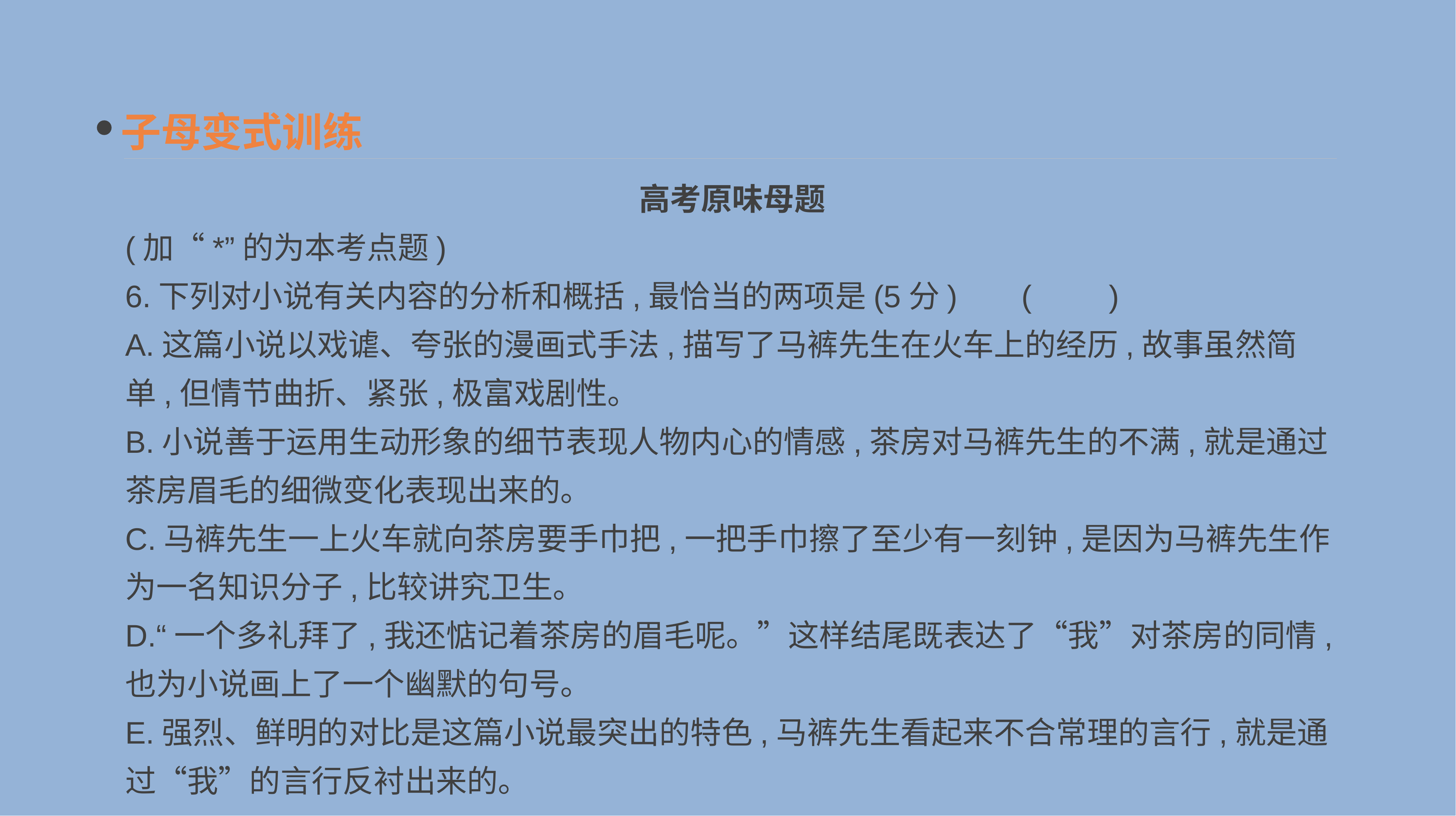

子母变式训练

高考原味母题
(加“*”的为本考点题)
6.下列对小说有关内容的分析和概括,最恰当的两项是(5分) 	(　　)
A.这篇小说以戏谑、夸张的漫画式手法,描写了马裤先生在火车上的经历,故事虽然简单,但情节曲折、紧张,极富戏剧性。
B.小说善于运用生动形象的细节表现人物内心的情感,茶房对马裤先生的不满,就是通过茶房眉毛的细微变化表现出来的。
C.马裤先生一上火车就向茶房要手巾把,一把手巾擦了至少有一刻钟,是因为马裤先生作为一名知识分子,比较讲究卫生。
D.“一个多礼拜了,我还惦记着茶房的眉毛呢。”这样结尾既表达了“我”对茶房的同情,也为小说画上了一个幽默的句号。
E.强烈、鲜明的对比是这篇小说最突出的特色,马裤先生看起来不合常理的言行,就是通过“我”的言行反衬出来的。